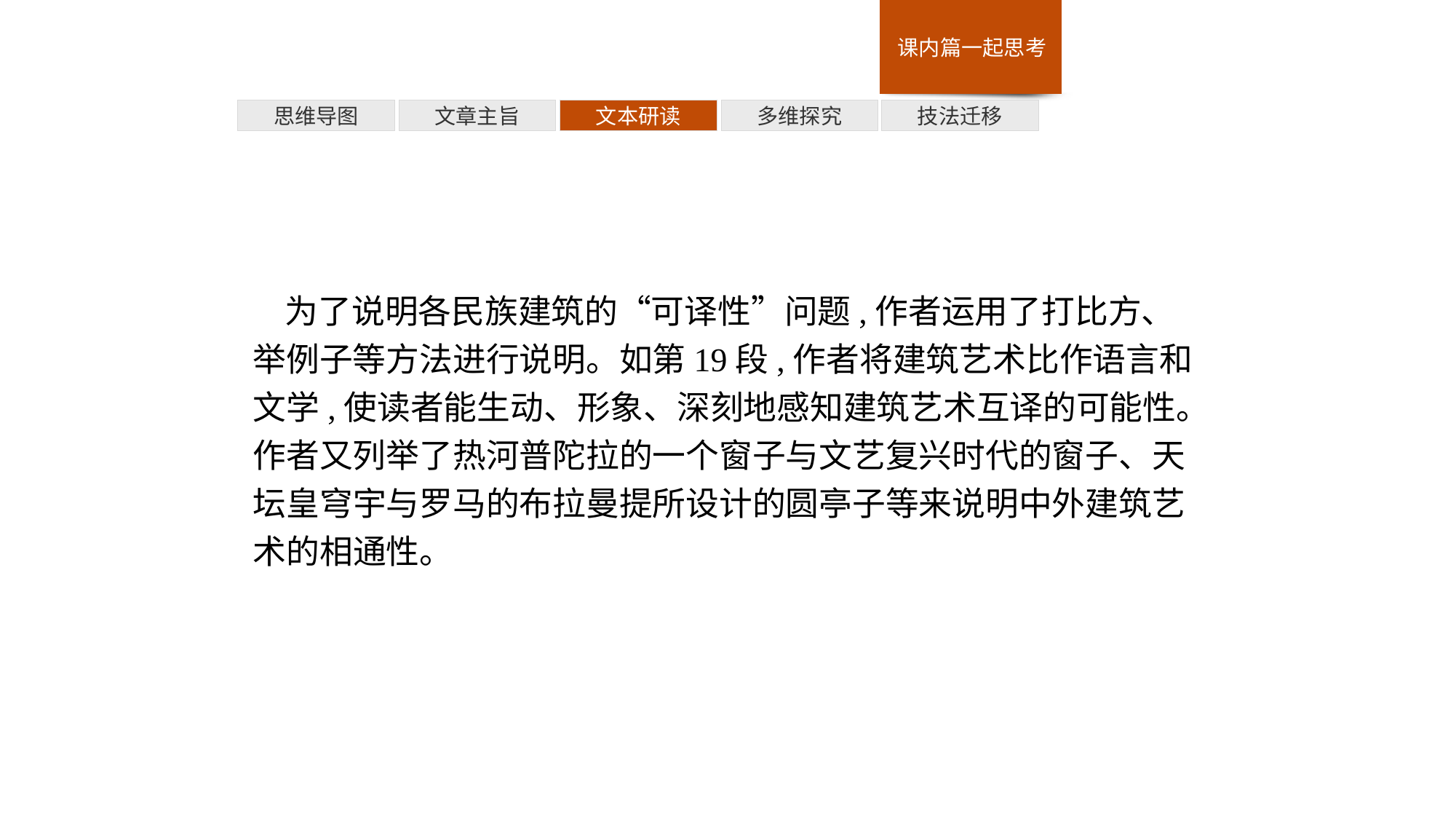

多维探究
思维导图
文章主旨
文本研读
技法迁移
为了说明各民族建筑的“可译性”问题,作者运用了打比方、举例子等方法进行说明。如第19段,作者将建筑艺术比作语言和文学,使读者能生动、形象、深刻地感知建筑艺术互译的可能性。作者又列举了热河普陀拉的一个窗子与文艺复兴时代的窗子、天坛皇穹宇与罗马的布拉曼提所设计的圆亭子等来说明中外建筑艺术的相通性。